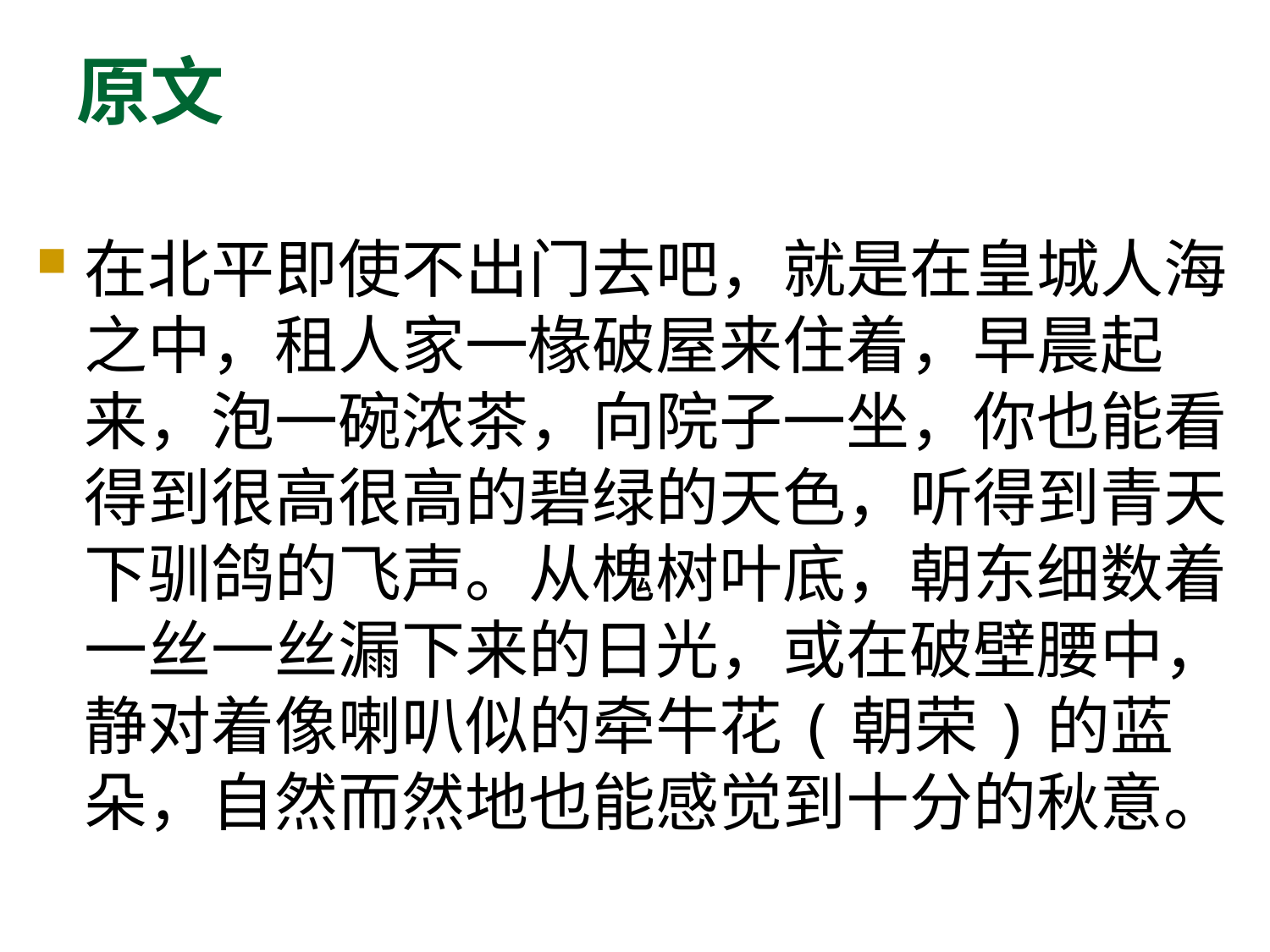

# 原文
在北平即使不出门去吧，就是在皇城人海之中，租人家一椽破屋来住着，早晨起来，泡一碗浓茶，向院子一坐，你也能看得到很高很高的碧绿的天色，听得到青天下驯鸽的飞声。从槐树叶底，朝东细数着一丝一丝漏下来的日光，或在破壁腰中，静对着像喇叭似的牵牛花(朝荣)的蓝朵，自然而然地也能感觉到十分的秋意。